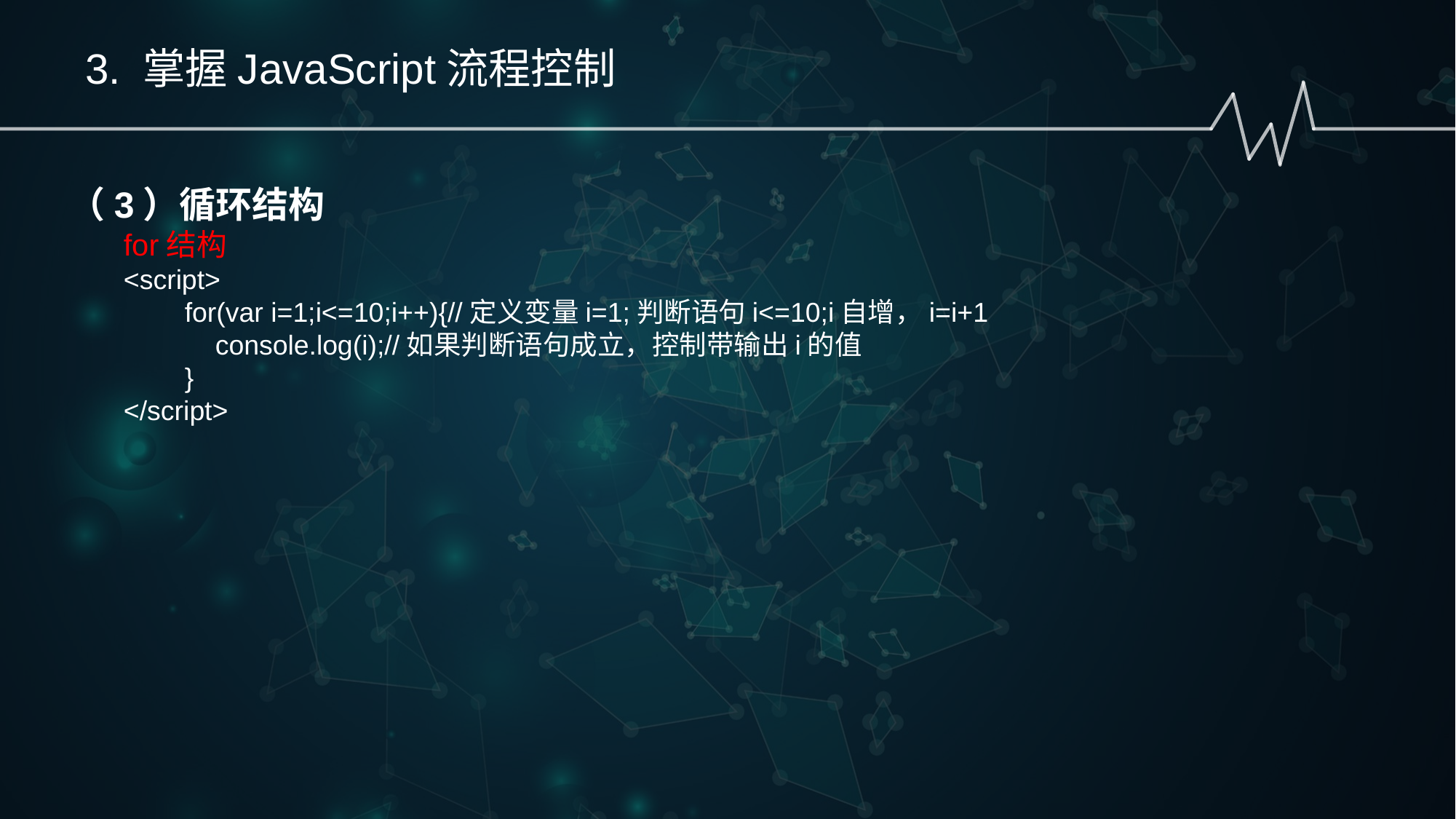

3. 掌握JavaScript流程控制
（3）循环结构
for结构
<script>
        for(var i=1;i<=10;i++){//定义变量i=1;判断语句i<=10;i自增，i=i+1
            console.log(i);//如果判断语句成立，控制带输出i的值
        }
</script>